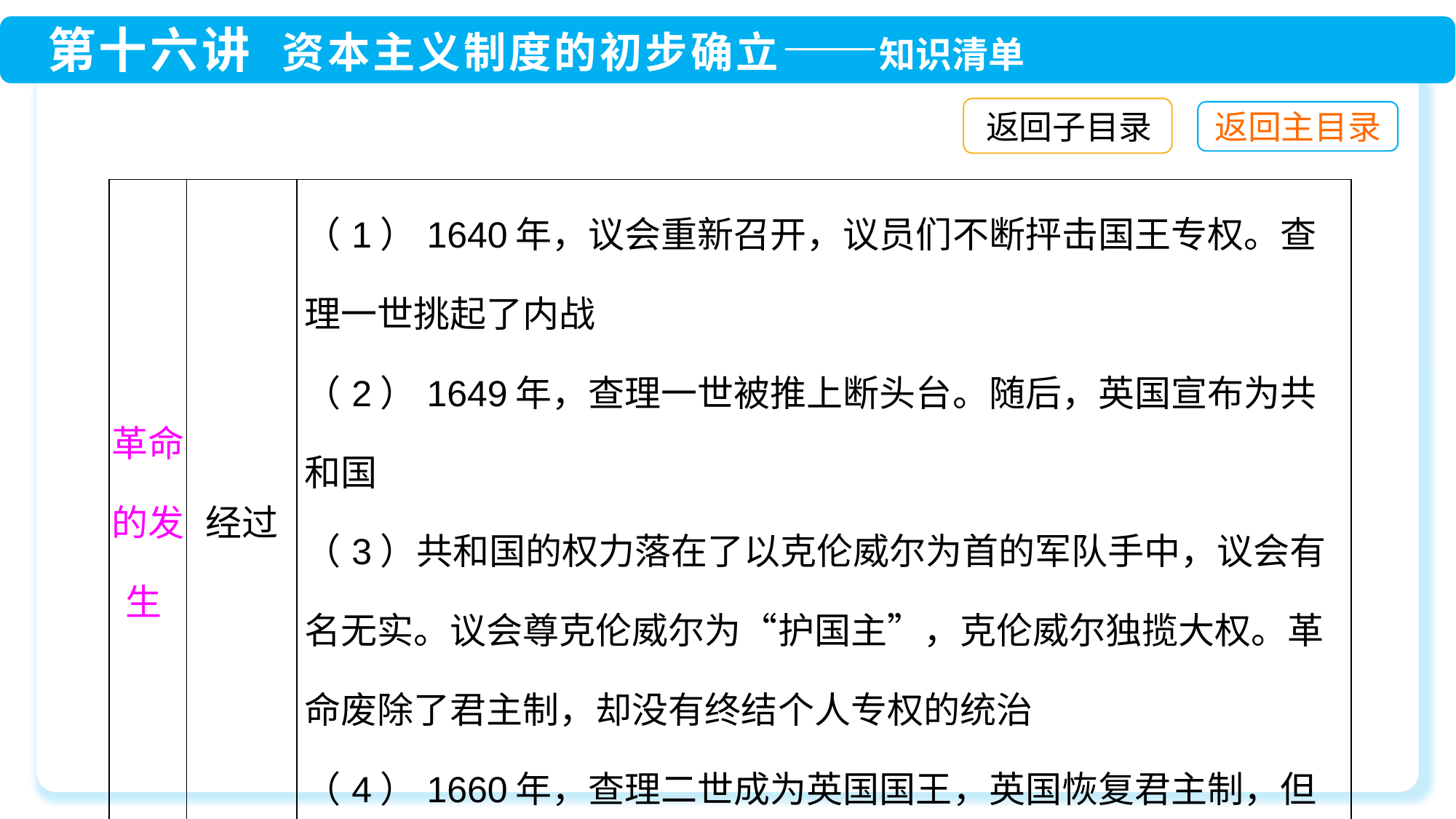

返回子目录
| 革命的发生 | 经过 | （1）1640年，议会重新召开，议员们不断抨击国王专权。查理一世挑起了内战 （2）1649年，查理一世被推上断头台。随后，英国宣布为共和国 （3）共和国的权力落在了以克伦威尔为首的军队手中，议会有名无实。议会尊克伦威尔为“护国主”，克伦威尔独揽大权。革命废除了君主制，却没有终结个人专权的统治 （4）1660年，查理二世成为英国国王，英国恢复君主制，但国王权力受到很大限制。詹姆士二世恢复天主教和专制制度，激起了人民的反抗（斯图亚特王朝复辟） |
| --- | --- | --- |